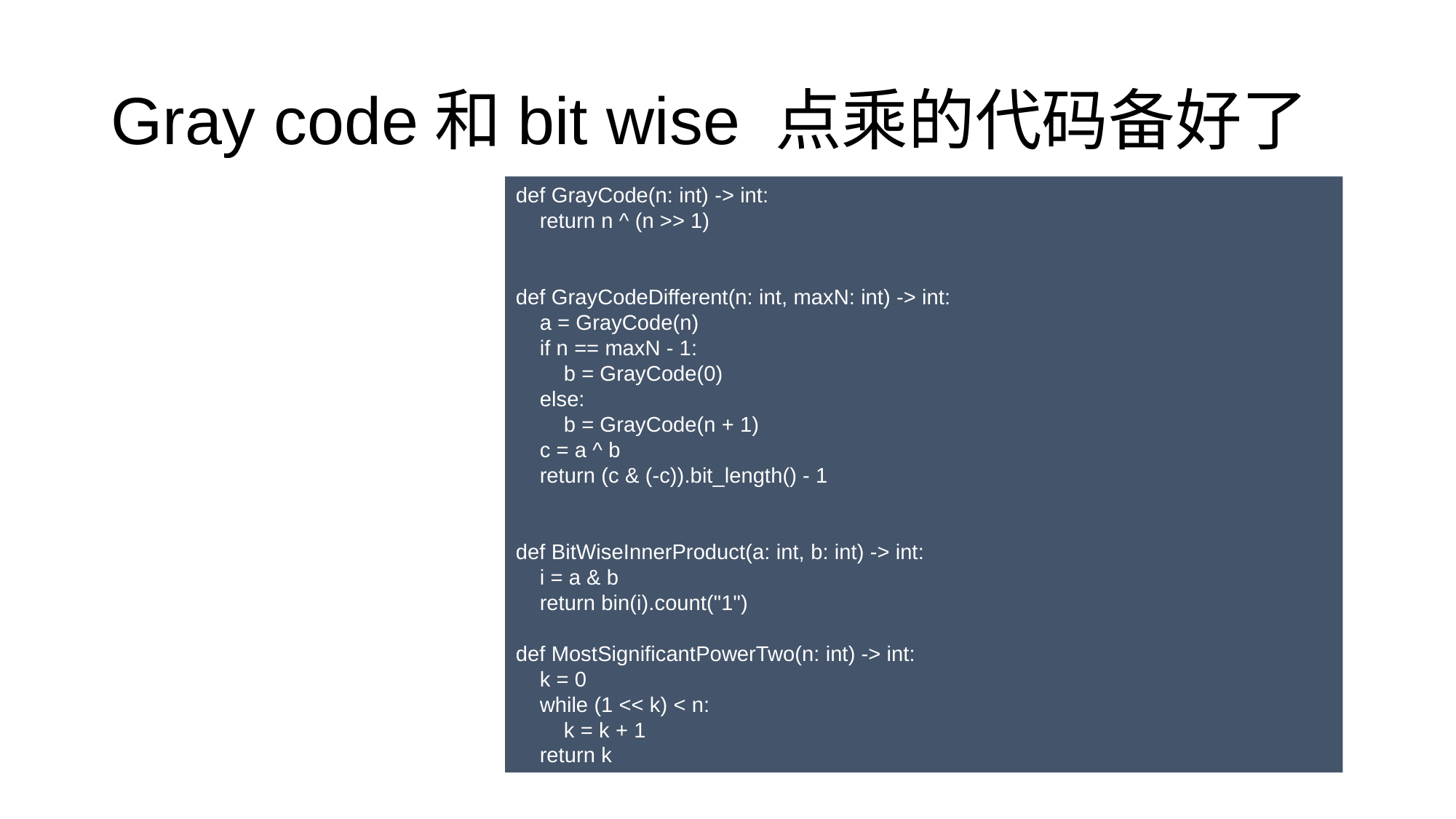

# Gray code和bit wise 点乘的代码备好了
def GrayCode(n: int) -> int:
    return n ^ (n >> 1)

def GrayCodeDifferent(n: int, maxN: int) -> int:
    a = GrayCode(n)
    if n == maxN - 1:
        b = GrayCode(0)
    else:
        b = GrayCode(n + 1)
    c = a ^ b
    return (c & (-c)).bit_length() - 1

def BitWiseInnerProduct(a: int, b: int) -> int:
    i = a & b
    return bin(i).count("1")

def MostSignificantPowerTwo(n: int) -> int:
    k = 0
    while (1 << k) < n:
        k = k + 1
    return k